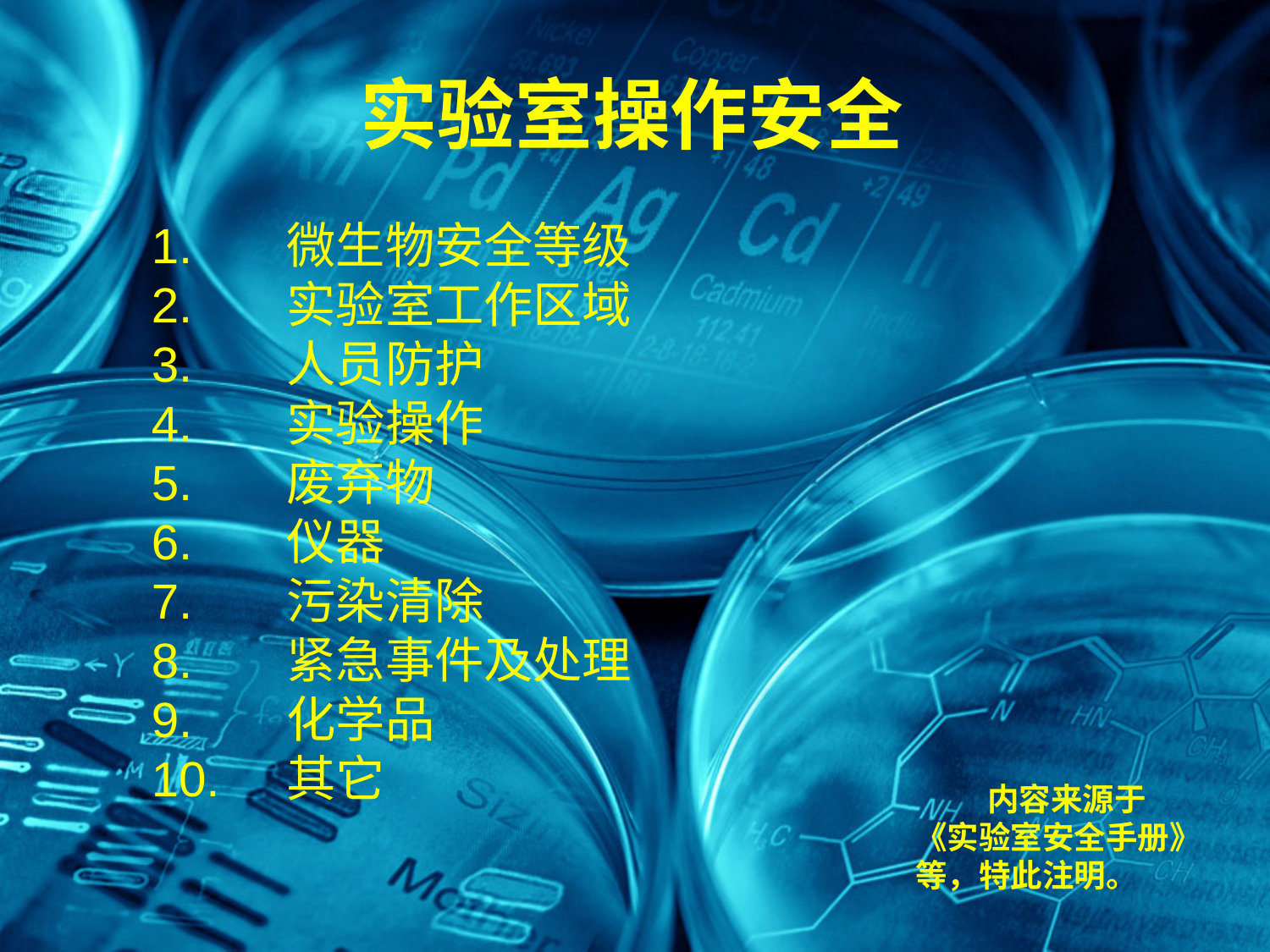

实验室操作安全
    微生物安全等级
    实验室工作区域
    人员防护
    实验操作
    废弃物
    仪器
    污染清除
    紧急事件及处理
    化学品
    其它
内容来源于
《实验室安全手册》等，特此注明。